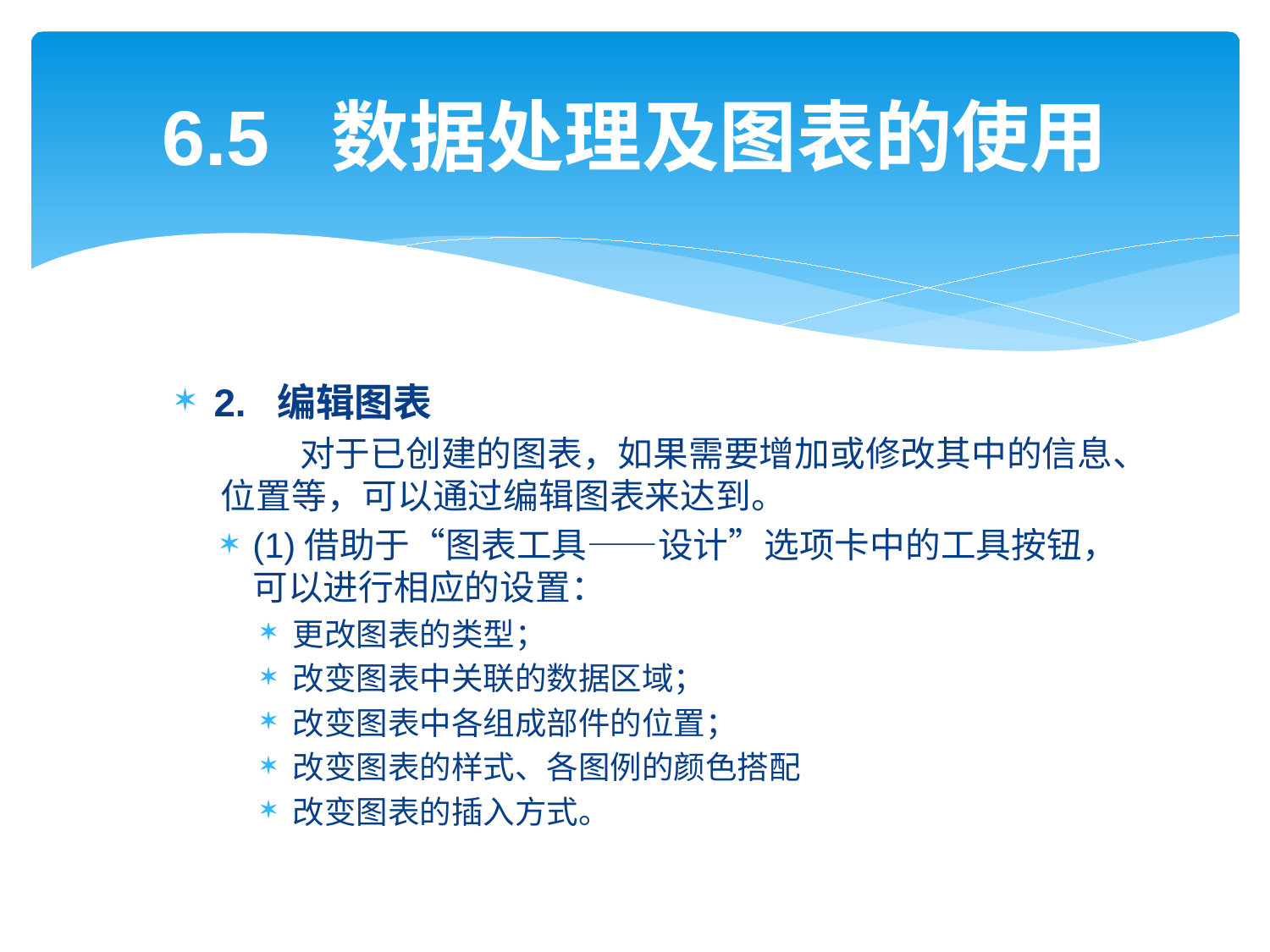

# 6.5  数据处理及图表的使用
2.  编辑图表
         对于已创建的图表，如果需要增加或修改其中的信息、位置等，可以通过编辑图表来达到。
(1)借助于“图表工具——设计”选项卡中的工具按钮，可以进行相应的设置：
更改图表的类型；
改变图表中关联的数据区域；
改变图表中各组成部件的位置；
改变图表的样式、各图例的颜色搭配
改变图表的插入方式。